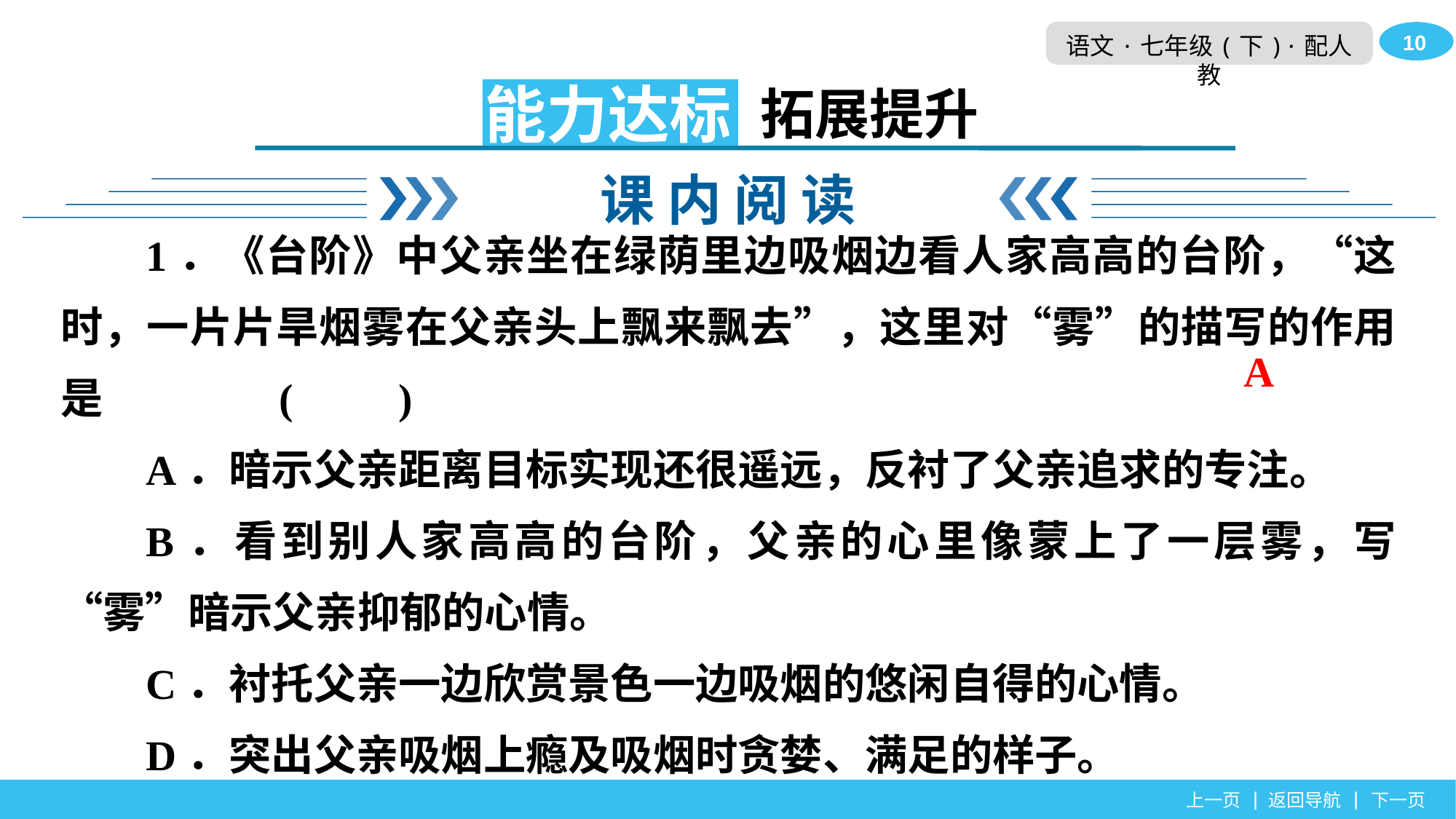

拓展提升

能力达标

课 内 阅 读

1．《台阶》中父亲坐在绿荫里边吸烟边看人家高高的台阶，“这时，一片片旱烟雾在父亲头上飘来飘去”，这里对“雾”的描写的作用是		(　　)
A．暗示父亲距离目标实现还很遥远，反衬了父亲追求的专注。
B．看到别人家高高的台阶，父亲的心里像蒙上了一层雾，写“雾”暗示父亲抑郁的心情。
C．衬托父亲一边欣赏景色一边吸烟的悠闲自得的心情。
D．突出父亲吸烟上瘾及吸烟时贪婪、满足的样子。
A